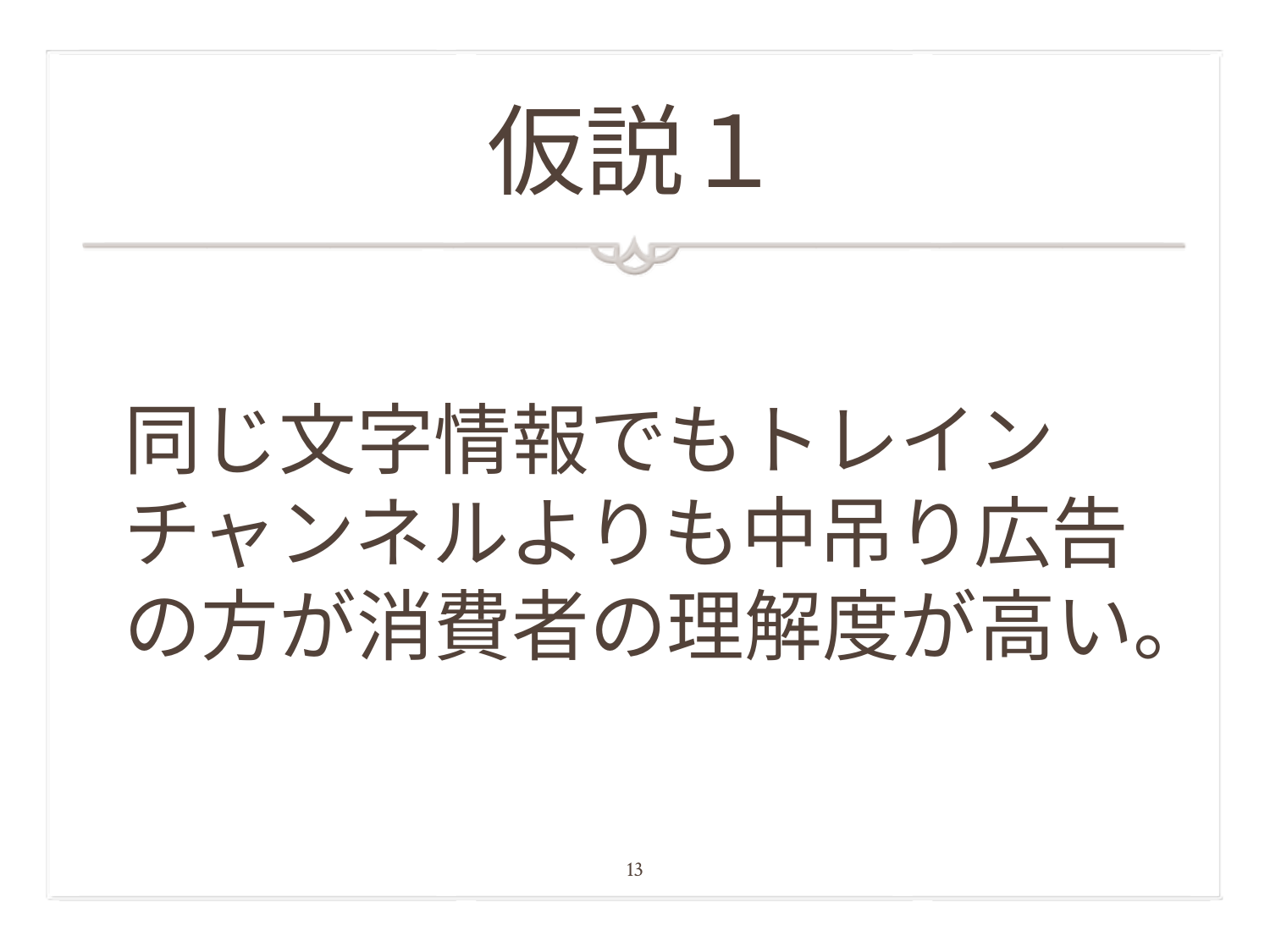

# 仮説１
同じ文字情報でもトレインチャンネルよりも中吊り広告の方が消費者の理解度が高い。
13